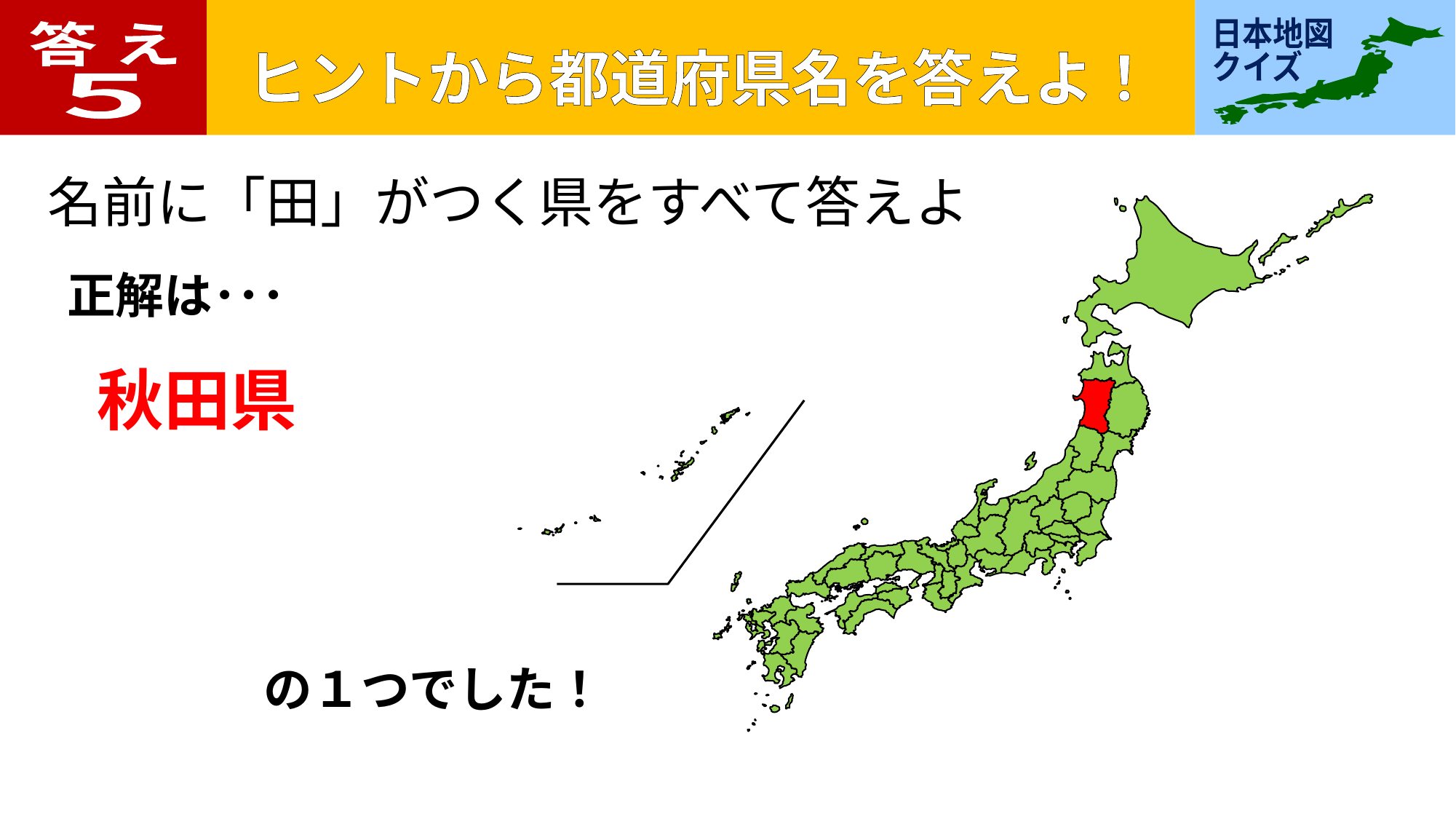

答 え
５
名前に「田」がつく県をすべて答えよ

正解は･･･
秋田県
の１つでした！